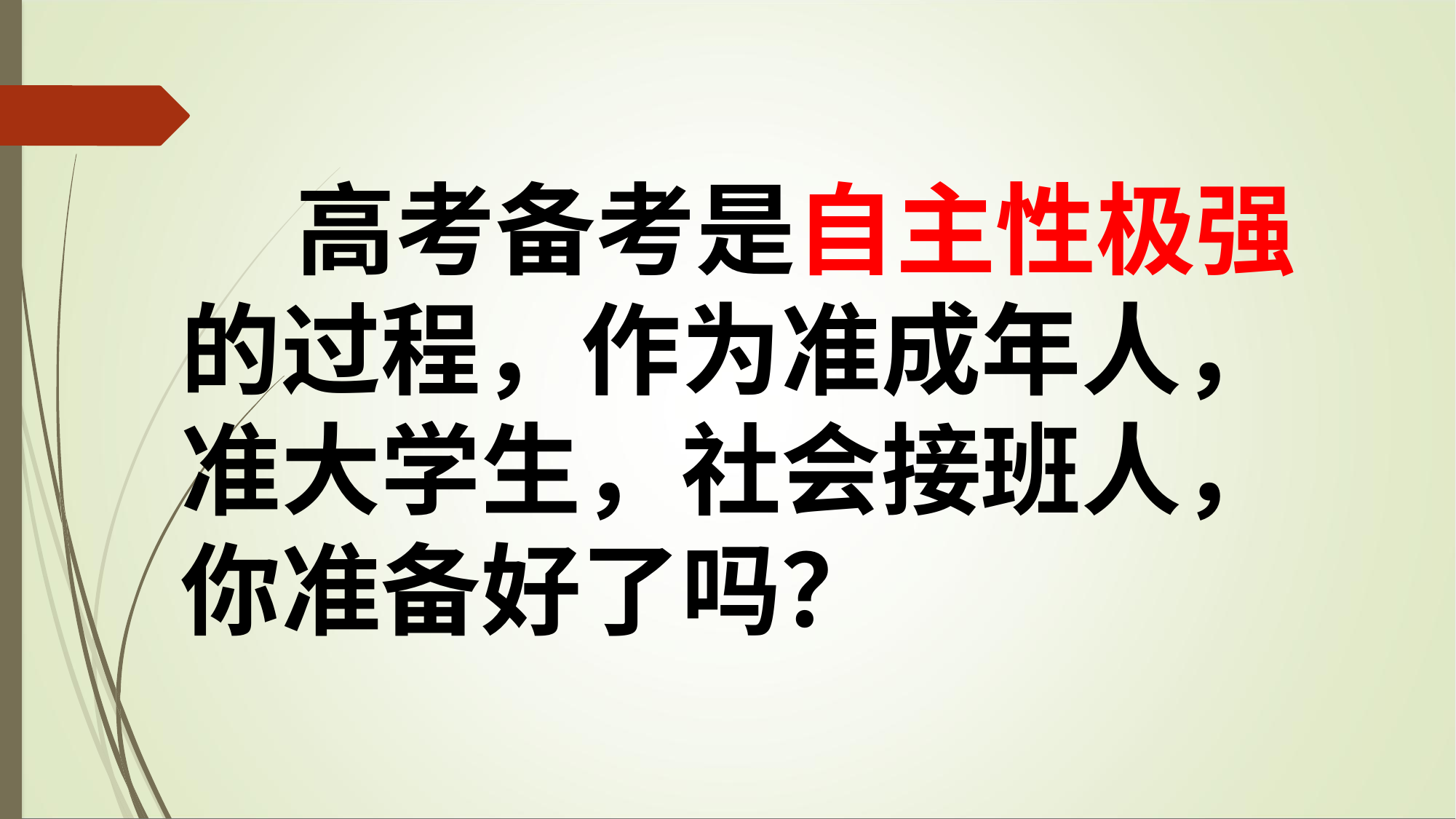

高考备考是自主性极强的过程，作为准成年人，准大学生，社会接班人，你准备好了吗？